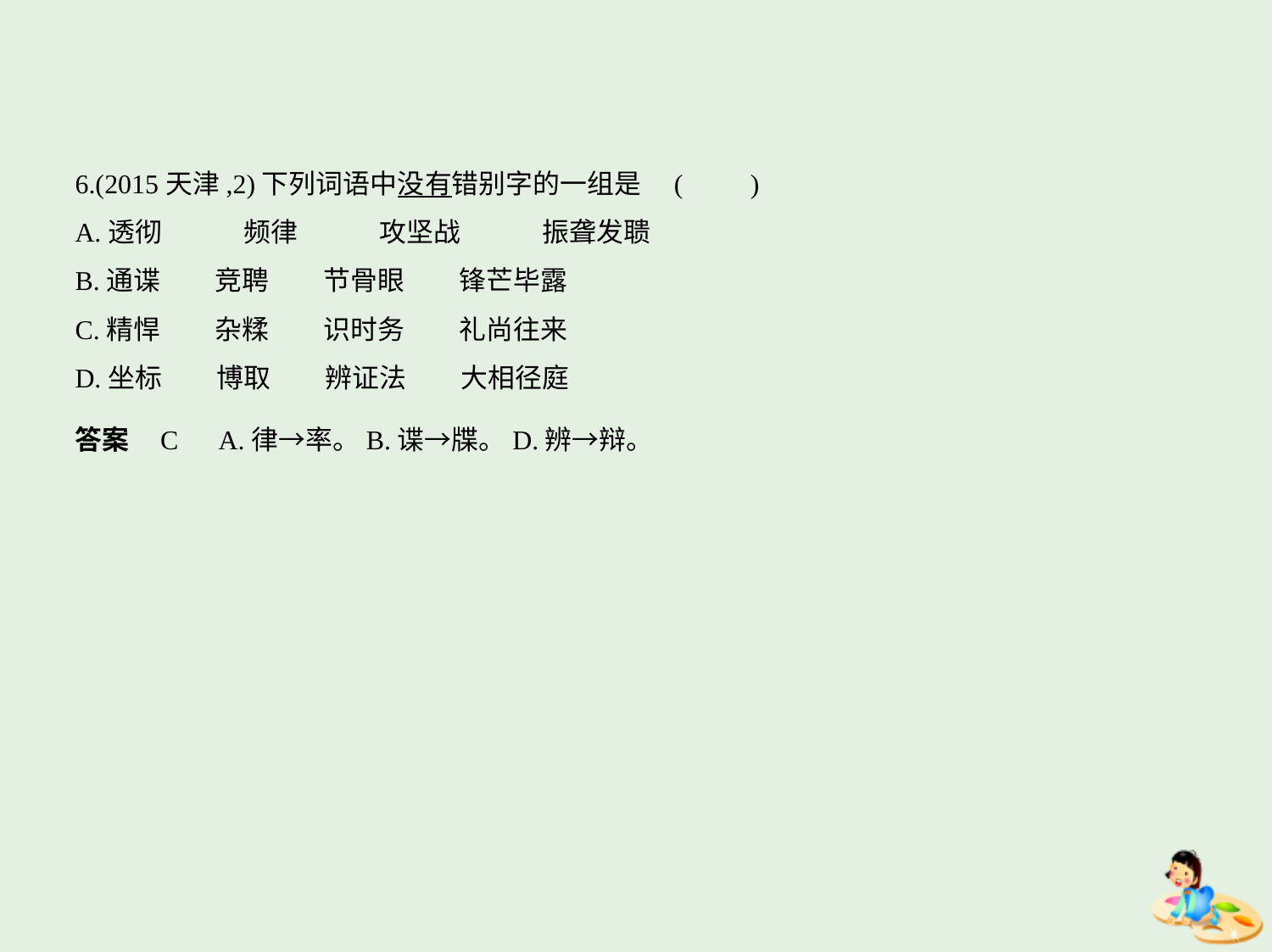

6.(2015天津,2)下列词语中没有错别字的一组是 (　　)
A.透彻　　　频律　　　攻坚战　　　振聋发聩
B.通谍　　竞聘　　节骨眼　　锋芒毕露
C.精悍　　杂糅　　识时务　　礼尚往来
D.坐标　　博取　　辨证法　　大相径庭
答案    C　A.律→率。B.谍→牒。D.辨→辩。